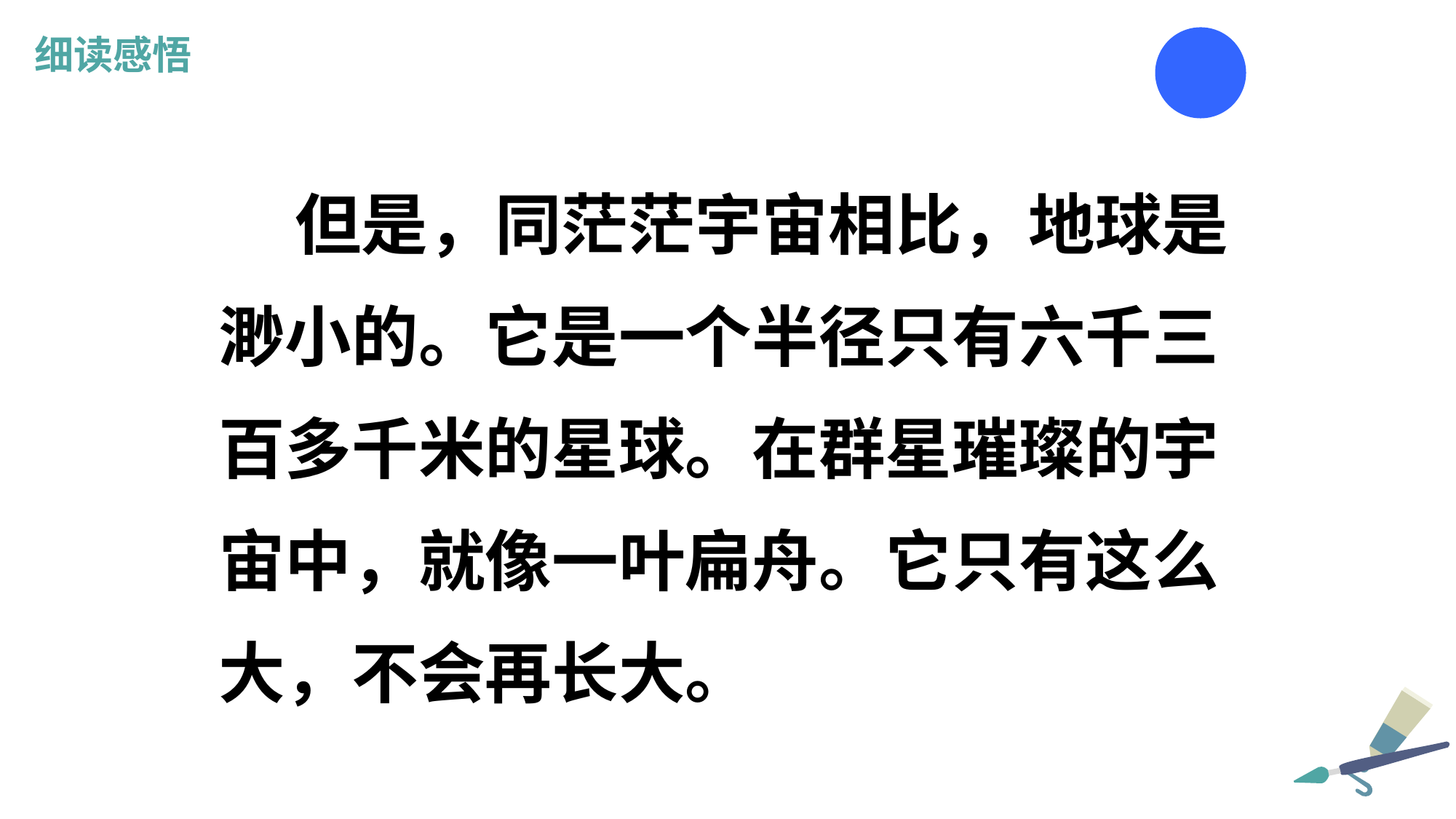

细读感悟

    但是，同茫茫宇宙相比，地球是渺小的。它是一个半径只有六千三百多千米的星球。在群星璀璨的宇宙中，就像一叶扁舟。它只有这么大，不会再长大。